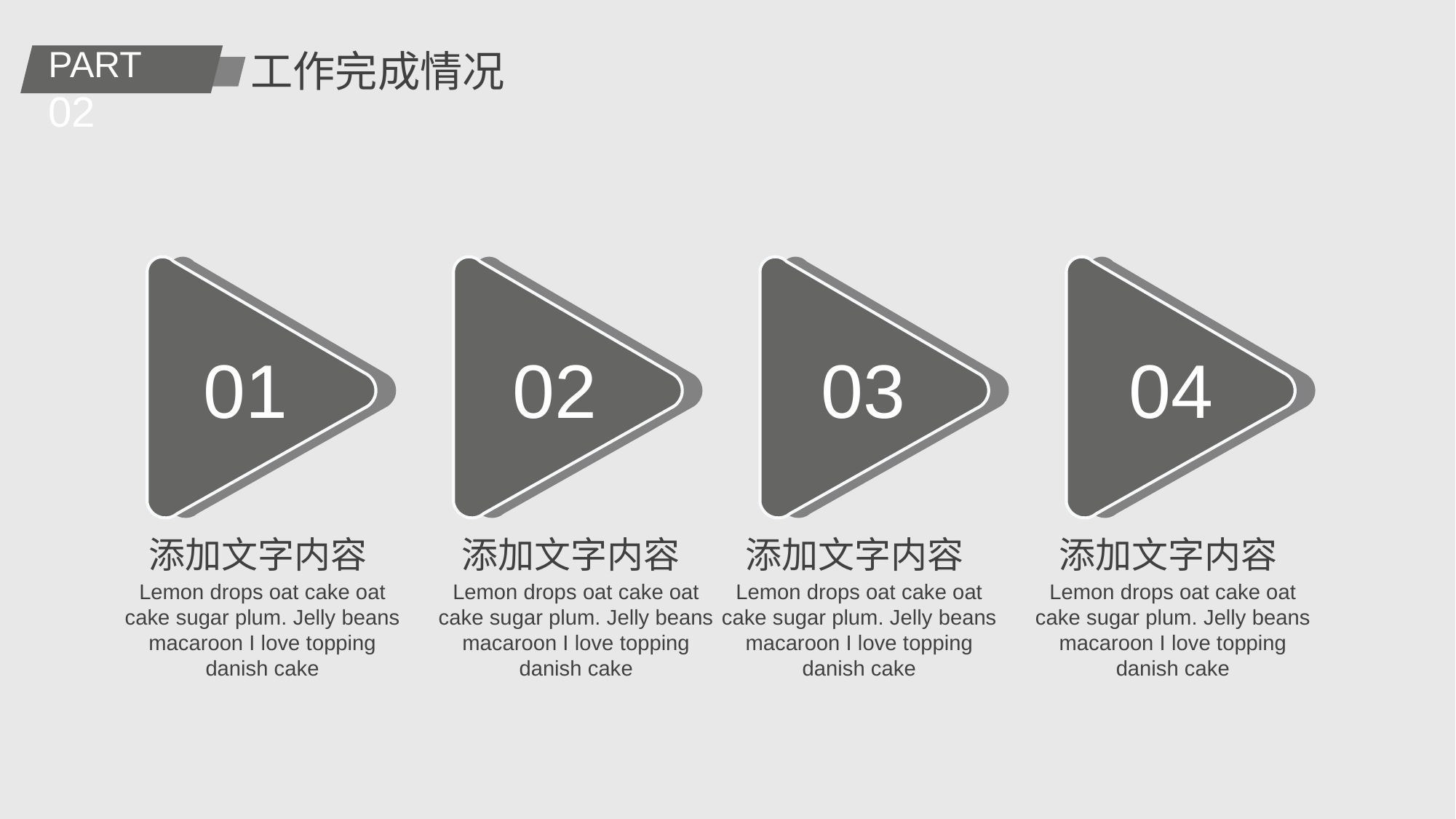

PART 02
工作完成情况

01

02

03

04
添加文字内容
 添加文字内容
添加文字内容
添加文字内容
Lemon drops oat cake oat cake sugar plum. Jelly beans macaroon I love topping danish cake
Lemon drops oat cake oat cake sugar plum. Jelly beans macaroon I love topping danish cake
Lemon drops oat cake oat cake sugar plum. Jelly beans macaroon I love topping danish cake
Lemon drops oat cake oat cake sugar plum. Jelly beans macaroon I love topping danish cake